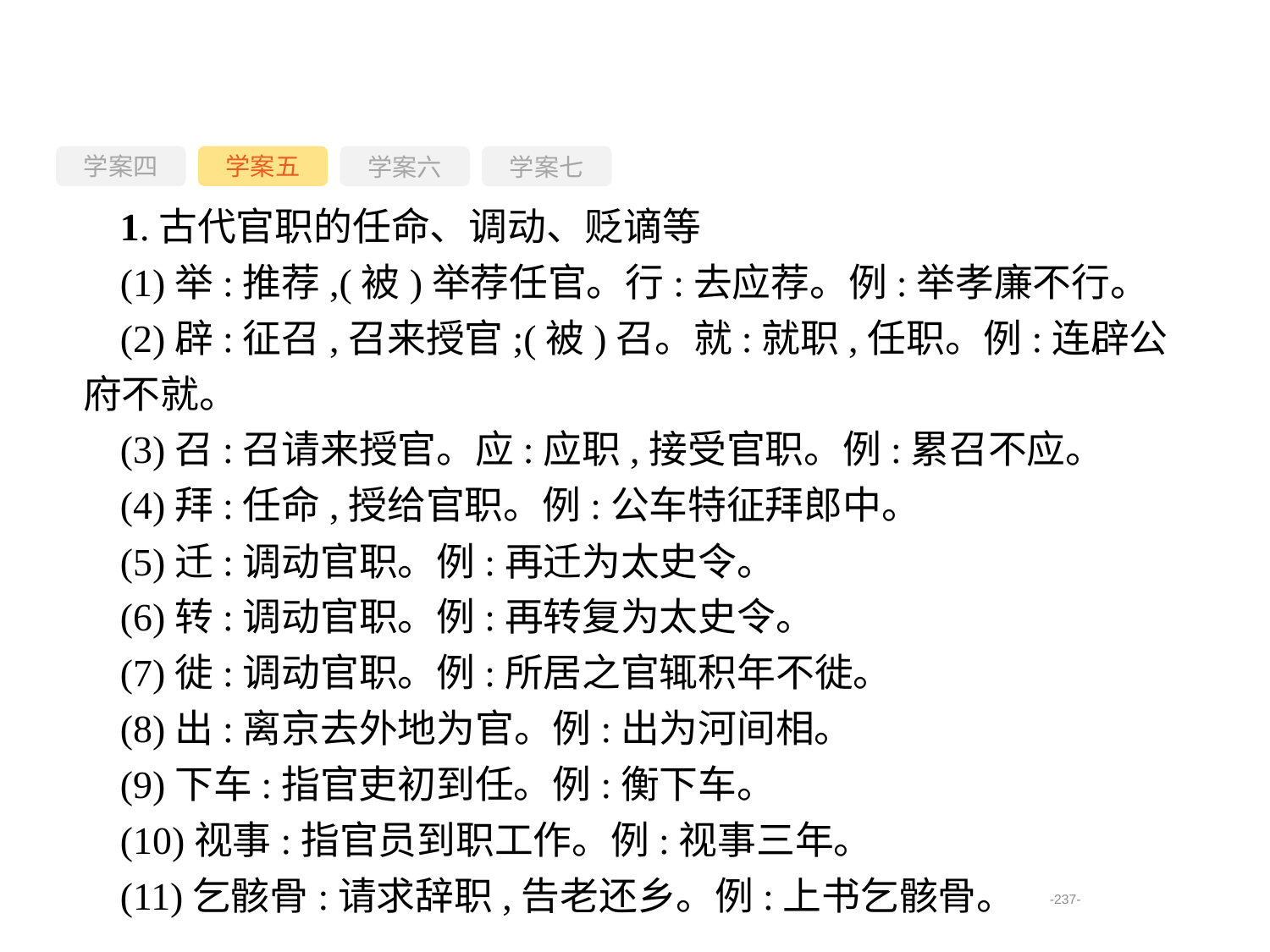

学案四
学案六
学案七
学案五
1.古代官职的任命、调动、贬谪等
(1)举:推荐,(被)举荐任官。行:去应荐。例:举孝廉不行。
(2)辟:征召,召来授官;(被)召。就:就职,任职。例:连辟公府不就。
(3)召:召请来授官。应:应职,接受官职。例:累召不应。
(4)拜:任命,授给官职。例:公车特征拜郎中。
(5)迁:调动官职。例:再迁为太史令。
(6)转:调动官职。例:再转复为太史令。
(7)徙:调动官职。例:所居之官辄积年不徙。
(8)出:离京去外地为官。例:出为河间相。
(9)下车:指官吏初到任。例:衡下车。
(10)视事:指官员到职工作。例:视事三年。
(11)乞骸骨:请求辞职,告老还乡。例:上书乞骸骨。
-237-